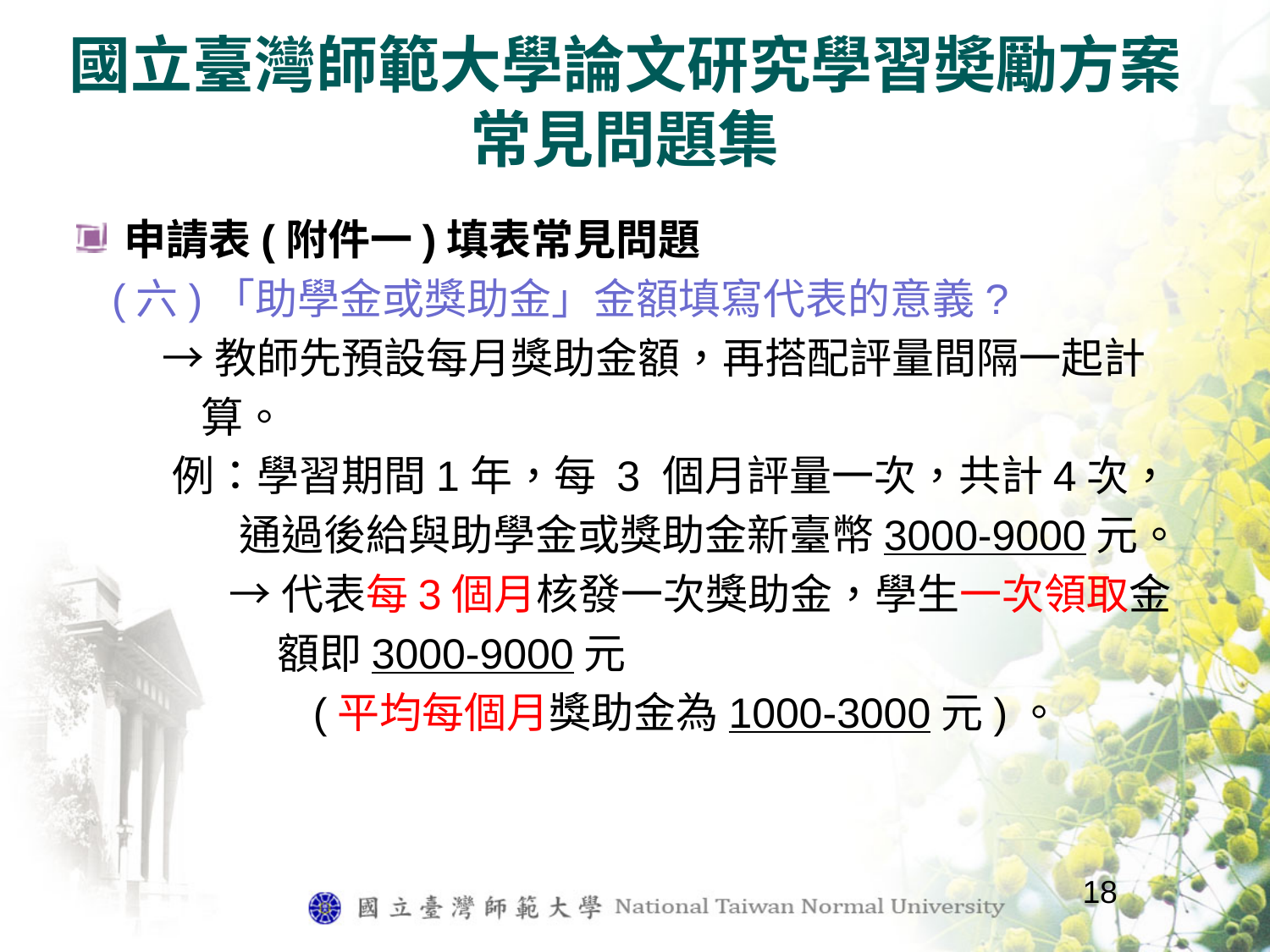

# 國立臺灣師範大學論文研究學習奬勵方案常見問題集
申請表(附件一)填表常見問題
   (六)「助學金或獎助金」金額填寫代表的意義?
         →教師先預設每月獎助金額，再搭配評量間隔一起計
            算。
         例：學習期間1年，每 3 個月評量一次，共計4次，
                通過後給與助學金或獎助金新臺幣3000-9000元。
                →代表每3個月核發一次獎助金，學生一次領取金
                    額即3000-9000元
                    (平均每個月獎助金為1000-3000元)。